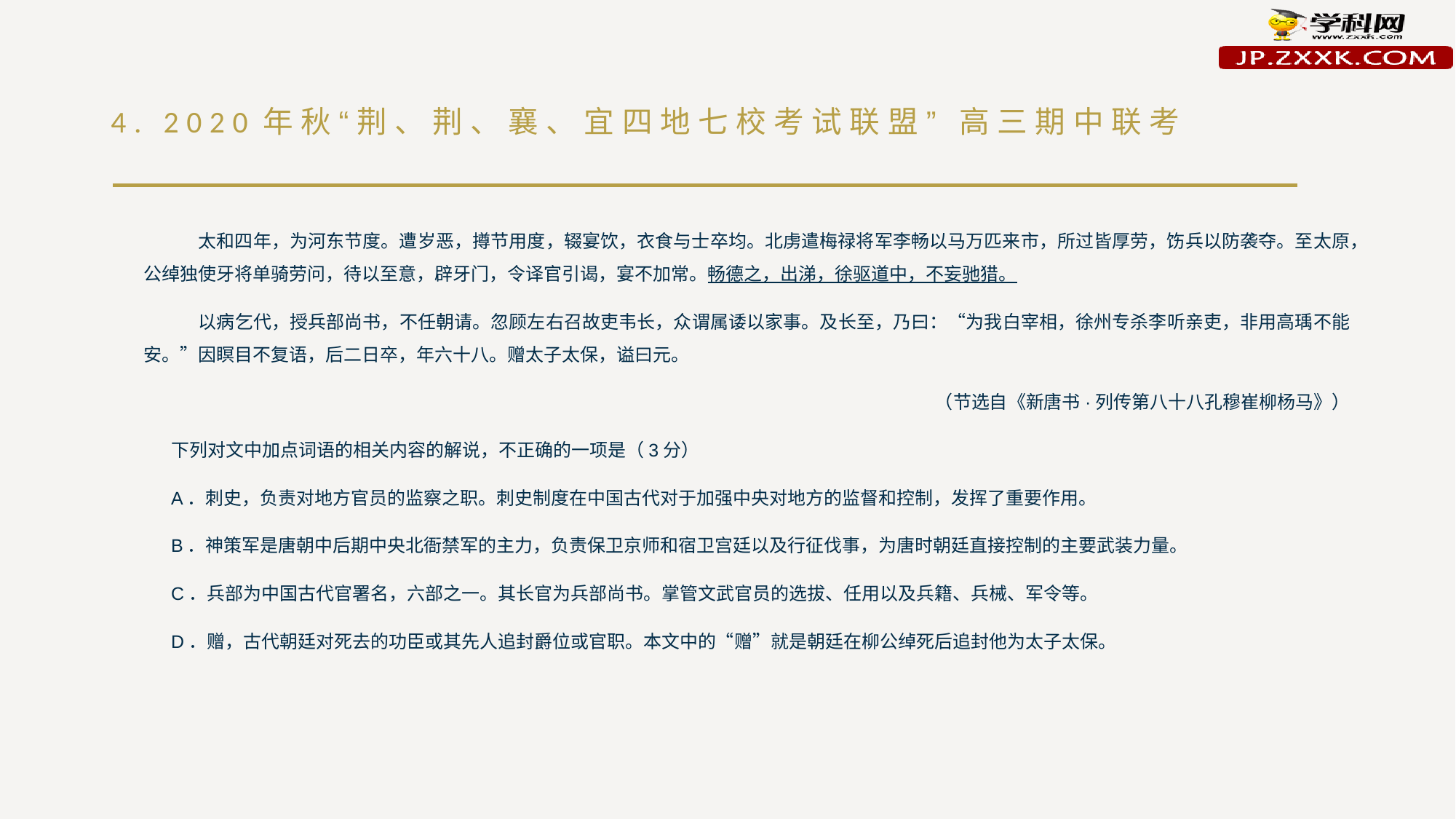

# 4. 2020年秋“荆、荆、襄、宜四地七校考试联盟” 高三期中联考
太和四年，为河东节度。遭岁恶，撙节用度，辍宴饮，衣食与士卒均。北虏遣梅禄将军李畅以马万匹来市，所过皆厚劳，饬兵以防袭夺。至太原，公绰独使牙将单骑劳问，待以至意，辟牙门，令译官引谒，宴不加常。畅德之，出涕，徐驱道中，不妄驰猎。
以病乞代，授兵部尚书，不任朝请。忽顾左右召故吏韦长，众谓属诿以家事。及长至，乃曰：“为我白宰相，徐州专杀李听亲吏，非用高瑀不能安。”因瞑目不复语，后二日卒，年六十八。赠太子太保，谥曰元。
（节选自《新唐书·列传第八十八孔穆崔柳杨马》）
下列对文中加点词语的相关内容的解说，不正确的一项是（3分）
A．刺史，负责对地方官员的监察之职。刺史制度在中国古代对于加强中央对地方的监督和控制，发挥了重要作用。
B．神策军是唐朝中后期中央北衙禁军的主力，负责保卫京师和宿卫宫廷以及行征伐事，为唐时朝廷直接控制的主要武装力量。
C．兵部为中国古代官署名，六部之一。其长官为兵部尚书。掌管文武官员的选拔、任用以及兵籍、兵械、军令等。
D．赠，古代朝廷对死去的功臣或其先人追封爵位或官职。本文中的“赠”就是朝廷在柳公绰死后追封他为太子太保。